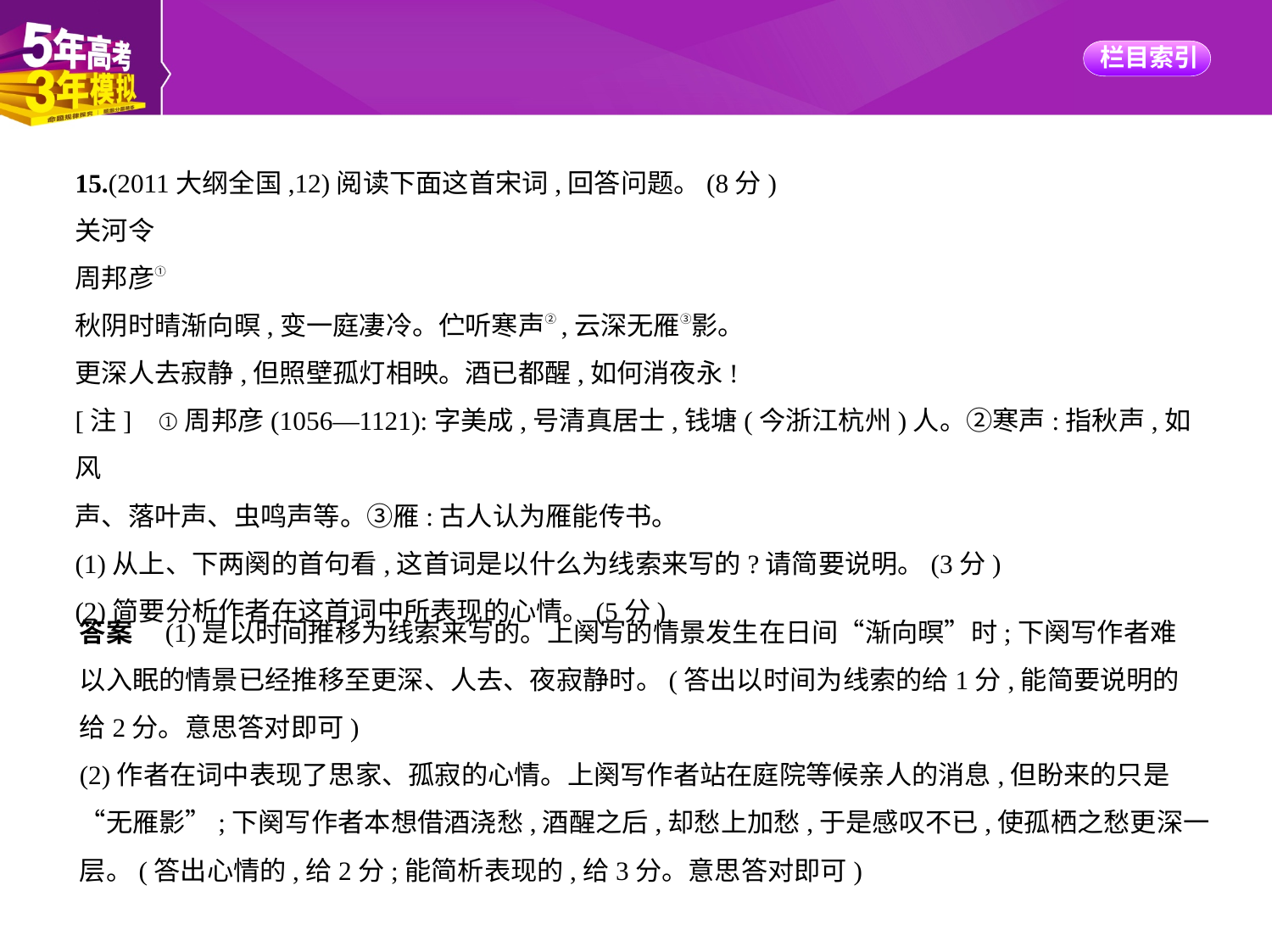

15.(2011大纲全国,12)阅读下面这首宋词,回答问题。(8分)
关河令
周邦彦①
秋阴时晴渐向暝,变一庭凄冷。伫听寒声②,云深无雁③影。
更深人去寂静,但照壁孤灯相映。酒已都醒,如何消夜永!
[注]    ①周邦彦(1056—1121):字美成,号清真居士,钱塘(今浙江杭州)人。②寒声:指秋声,如风
声、落叶声、虫鸣声等。③雁:古人认为雁能传书。
(1)从上、下两阕的首句看,这首词是以什么为线索来写的?请简要说明。(3分)
(2)简要分析作者在这首词中所表现的心情。(5分)
答案　(1)是以时间推移为线索来写的。上阕写的情景发生在日间“渐向暝”时;下阕写作者难
以入眠的情景已经推移至更深、人去、夜寂静时。(答出以时间为线索的给1分,能简要说明的
给2分。意思答对即可)
(2)作者在词中表现了思家、孤寂的心情。上阕写作者站在庭院等候亲人的消息,但盼来的只是
“无雁影”;下阕写作者本想借酒浇愁,酒醒之后,却愁上加愁,于是感叹不已,使孤栖之愁更深一
层。(答出心情的,给2分;能简析表现的,给3分。意思答对即可)